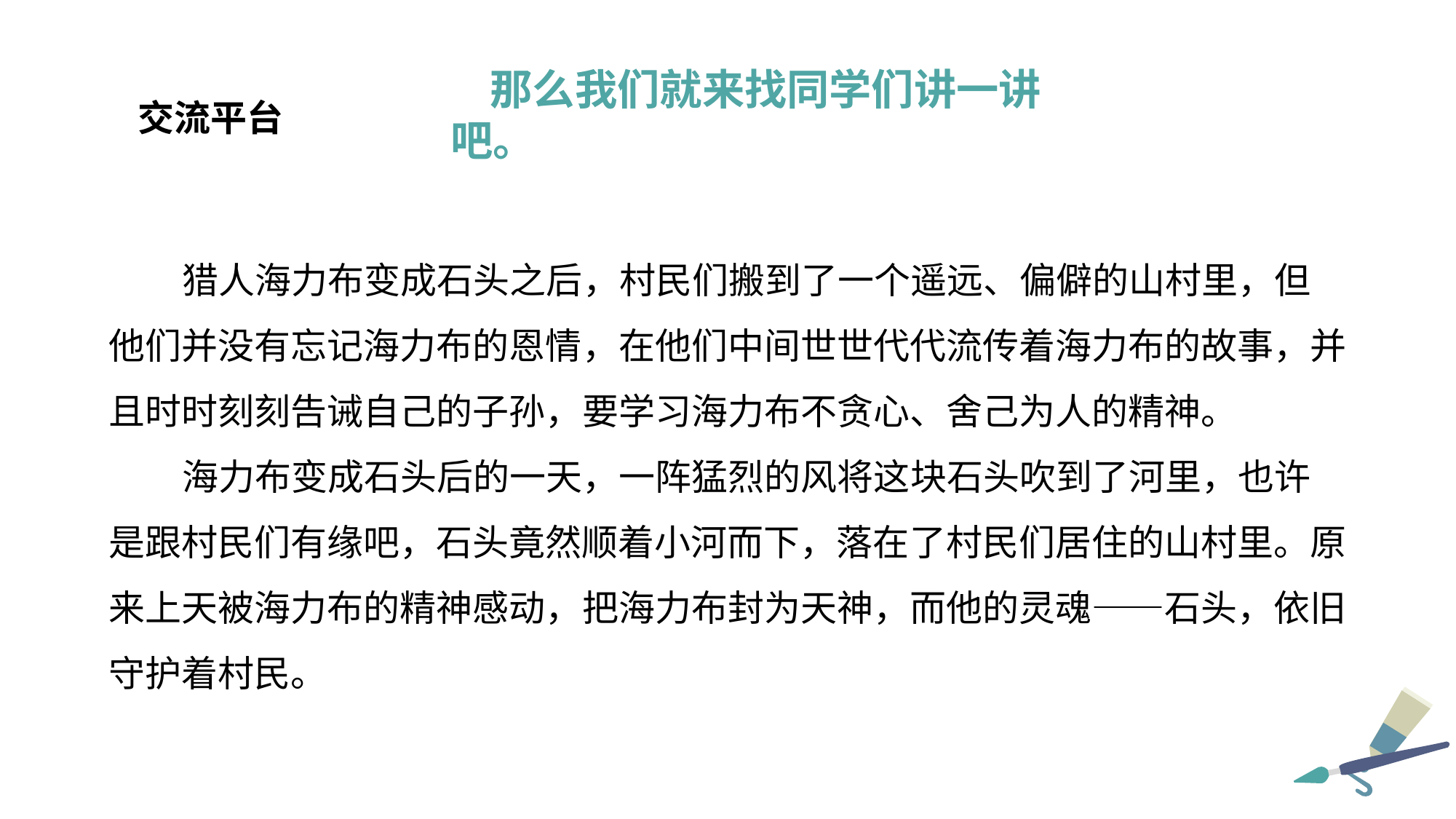

那么我们就来找同学们讲一讲吧。
交流平台
    猎人海力布变成石头之后，村民们搬到了一个遥远、偏僻的山村里，但他们并没有忘记海力布的恩情，在他们中间世世代代流传着海力布的故事，并且时时刻刻告诫自己的子孙，要学习海力布不贪心、舍己为人的精神。
    海力布变成石头后的一天，一阵猛烈的风将这块石头吹到了河里，也许是跟村民们有缘吧，石头竟然顺着小河而下，落在了村民们居住的山村里。原来上天被海力布的精神感动，把海力布封为天神，而他的灵魂——石头，依旧守护着村民。